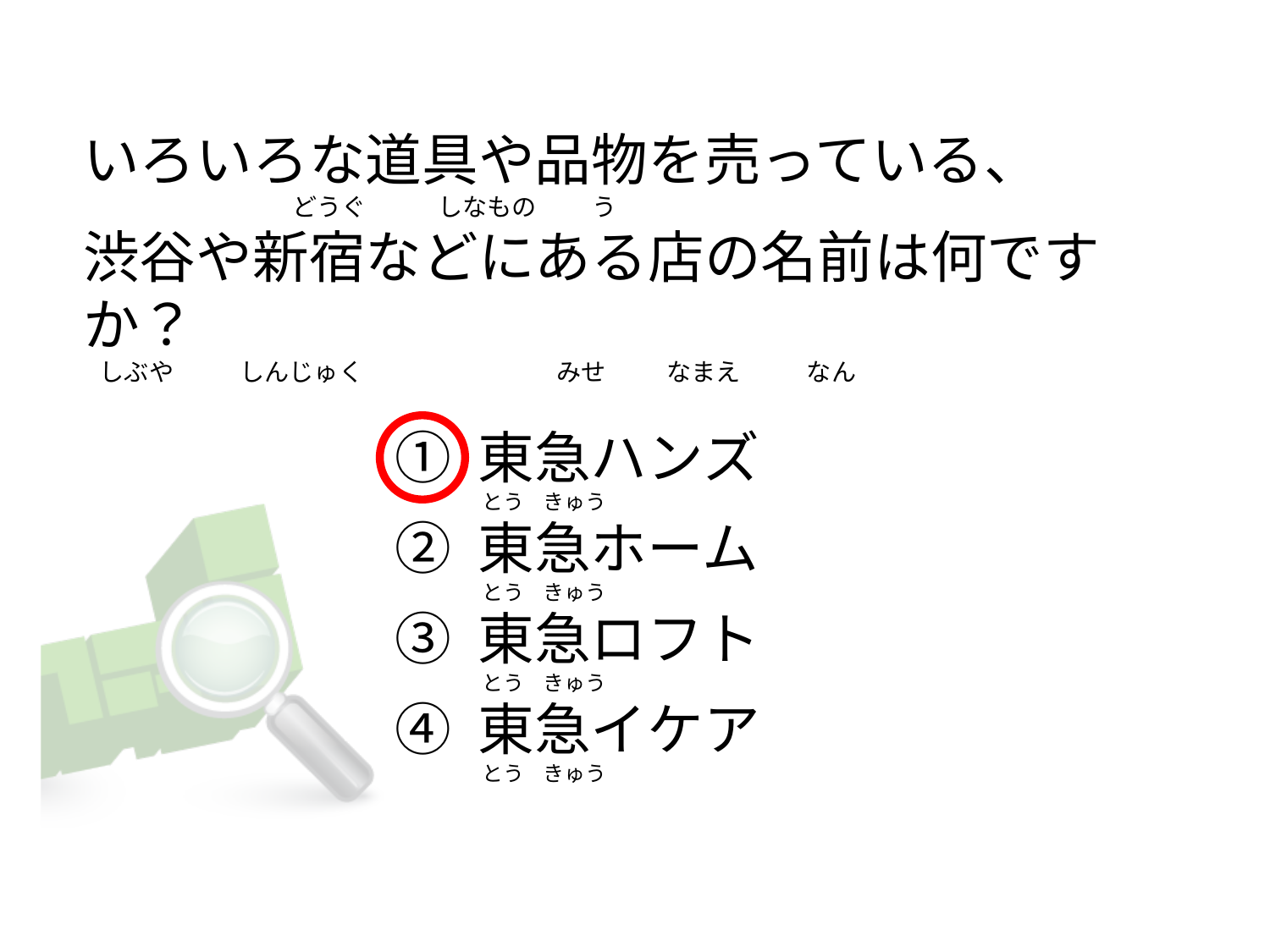

# いろいろな道具や品物を売っている、                                       どうぐ             しなもの          う 渋谷や新宿などにある店の名前は何ですか？    しぶや            しんじゅく                                   みせ           なまえ            なん

① 東急ハンズ
② 東急ホーム
③ 東急ロフト
④ 東急イケア
 とう    きゅう
 とう    きゅう
 とう    きゅう
 とう    きゅう